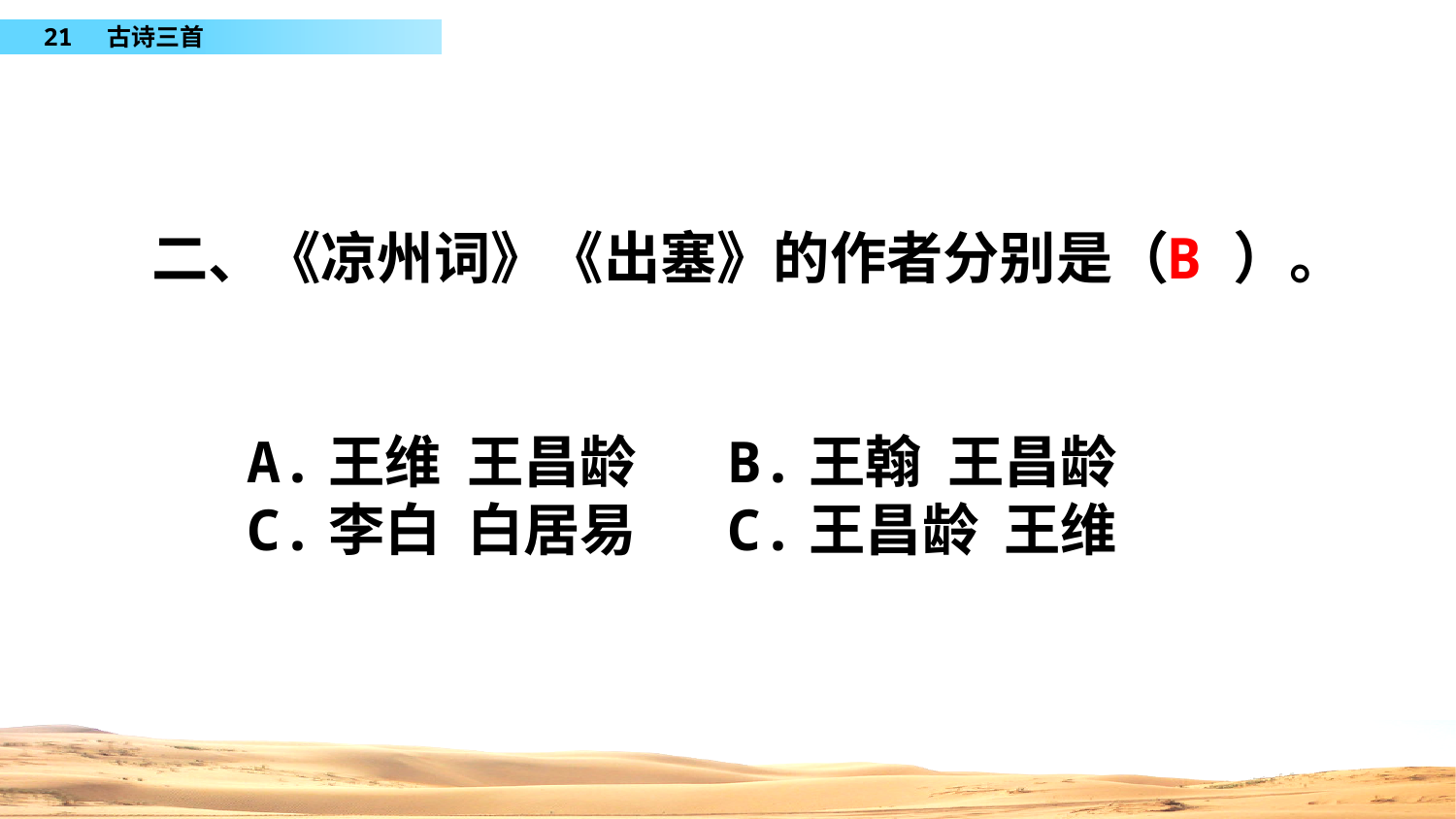

二、《凉州词》《出塞》的作者分别是（     ）。
B
A.王维  王昌龄      B.王翰  王昌龄
C.李白  白居易      C.王昌龄  王维